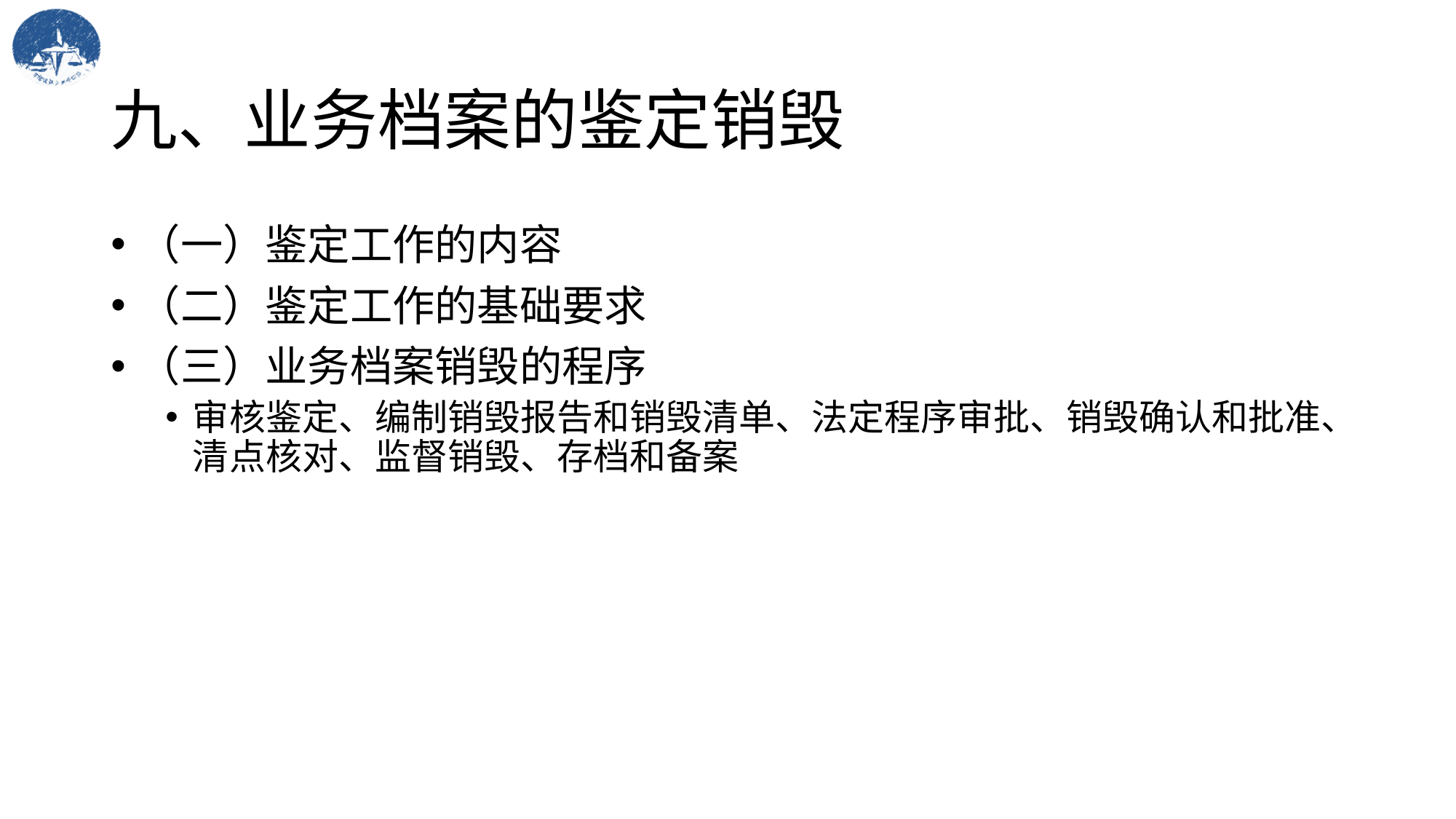

# 九、业务档案的鉴定销毁
（一）鉴定工作的内容
（二）鉴定工作的基础要求
（三）业务档案销毁的程序
审核鉴定、编制销毁报告和销毁清单、法定程序审批、销毁确认和批准、清点核对、监督销毁、存档和备案

12